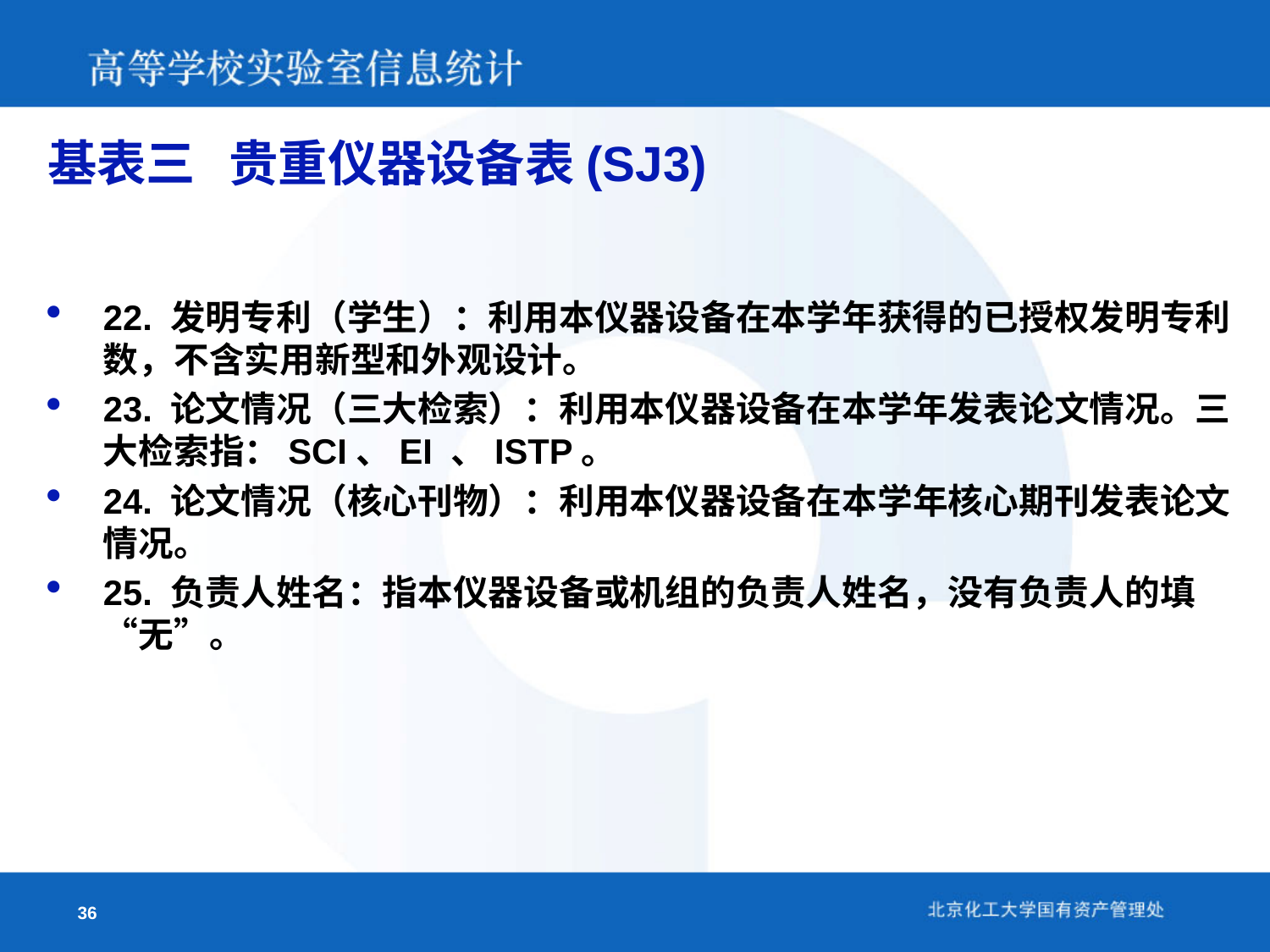

基表三   贵重仪器设备表(SJ3)

22. 发明专利（学生）：利用本仪器设备在本学年获得的已授权发明专利数，不含实用新型和外观设计。
23. 论文情况（三大检索）：利用本仪器设备在本学年发表论文情况。三大检索指：SCI、EI 、ISTP。
24. 论文情况（核心刊物）：利用本仪器设备在本学年核心期刊发表论文情况。
25. 负责人姓名：指本仪器设备或机组的负责人姓名，没有负责人的填“无”。